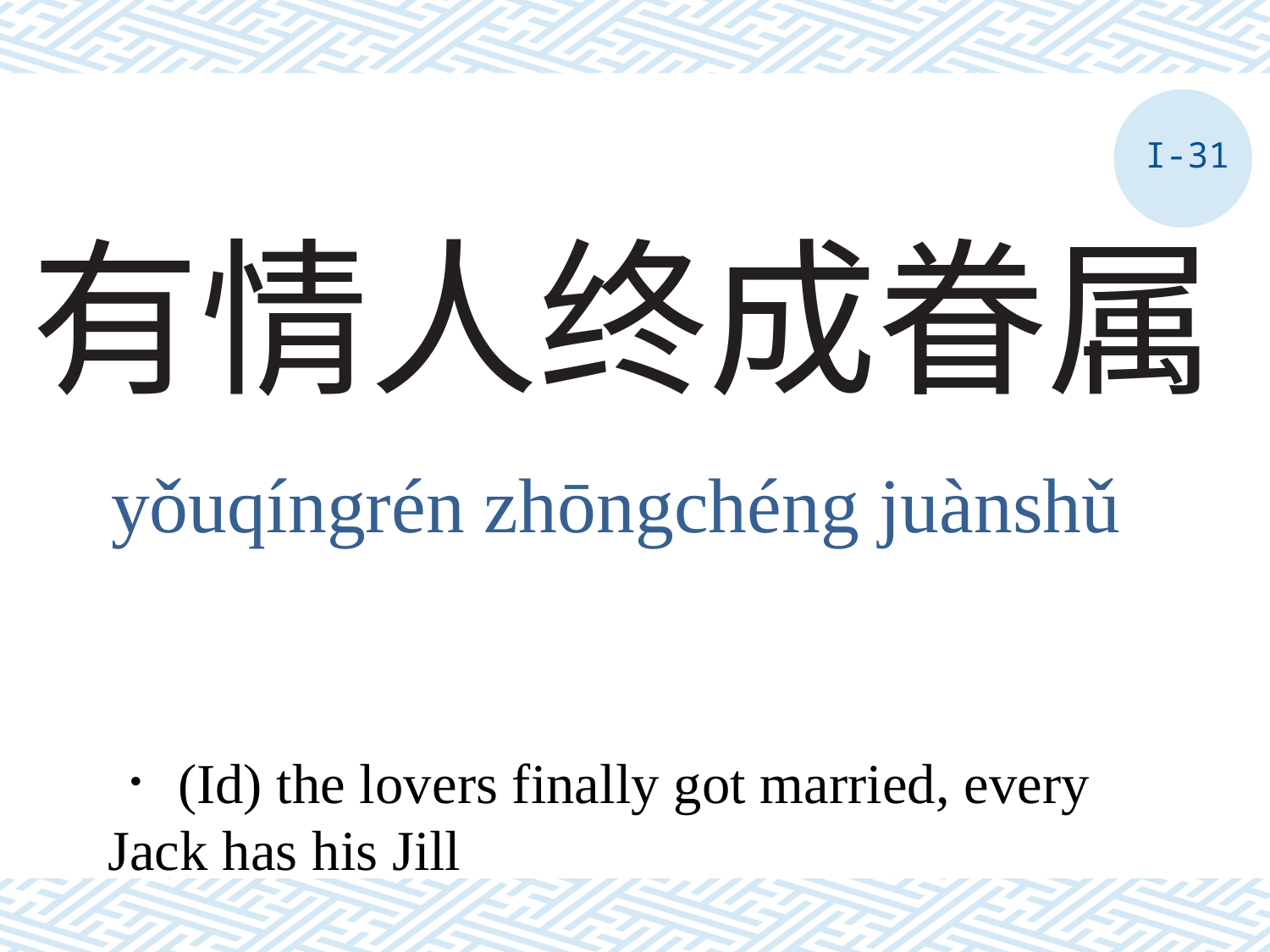

I-31

# 有情人终成眷属
yǒuqíngrén zhōngchéng juànshǔ

．(Id) the lovers finally got married, every Jack has his Jill